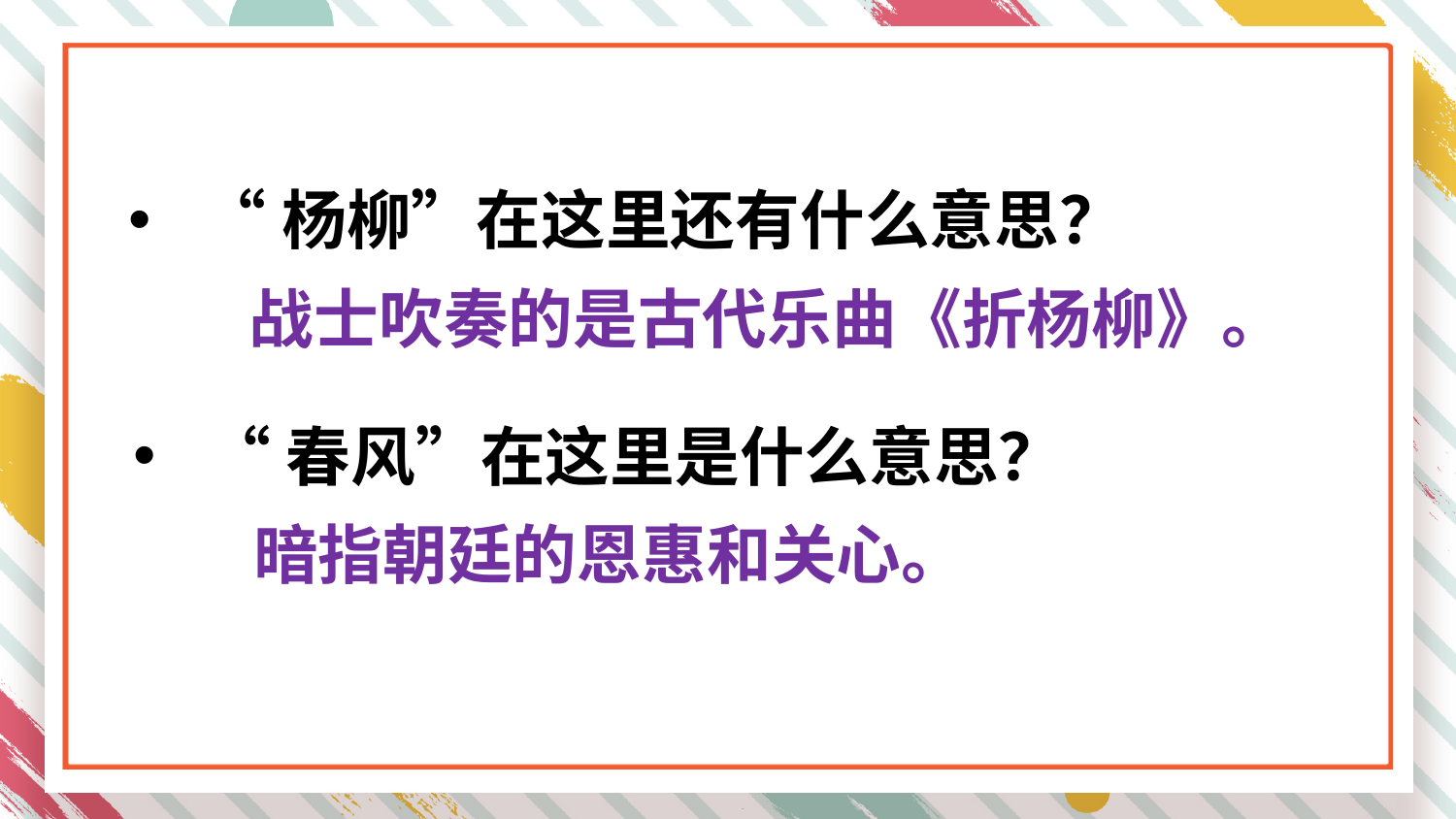

“杨柳”在这里还有什么意思？
战士吹奏的是古代乐曲《折杨柳》。
“春风”在这里是什么意思？
暗指朝廷的恩惠和关心。